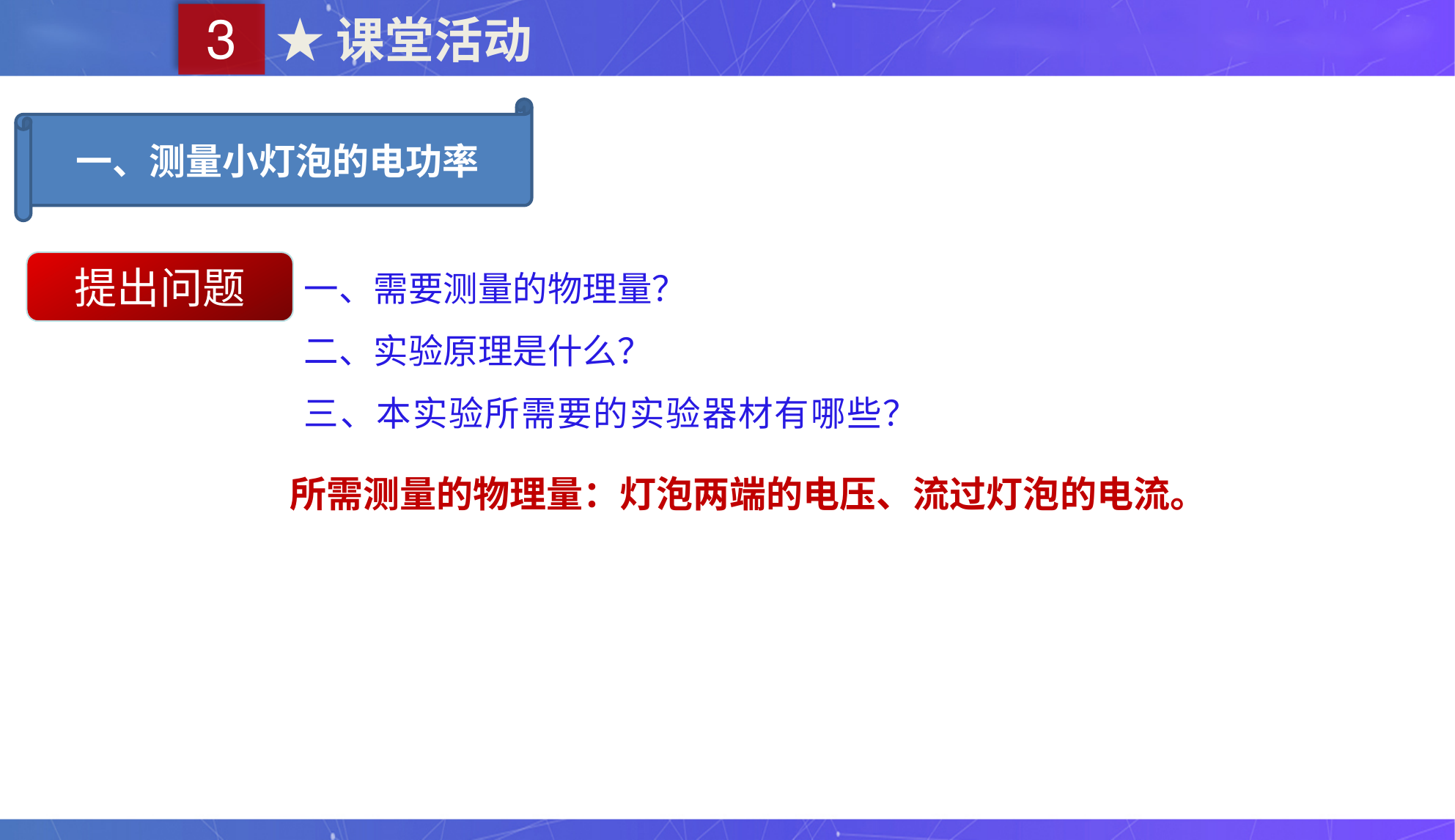

3
★课堂活动
一、测量小灯泡的电功率
一、需要测量的物理量？
二、实验原理是什么？
三、本实验所需要的实验器材有哪些？
提出问题
所需测量的物理量：灯泡两端的电压、流过灯泡的电流。